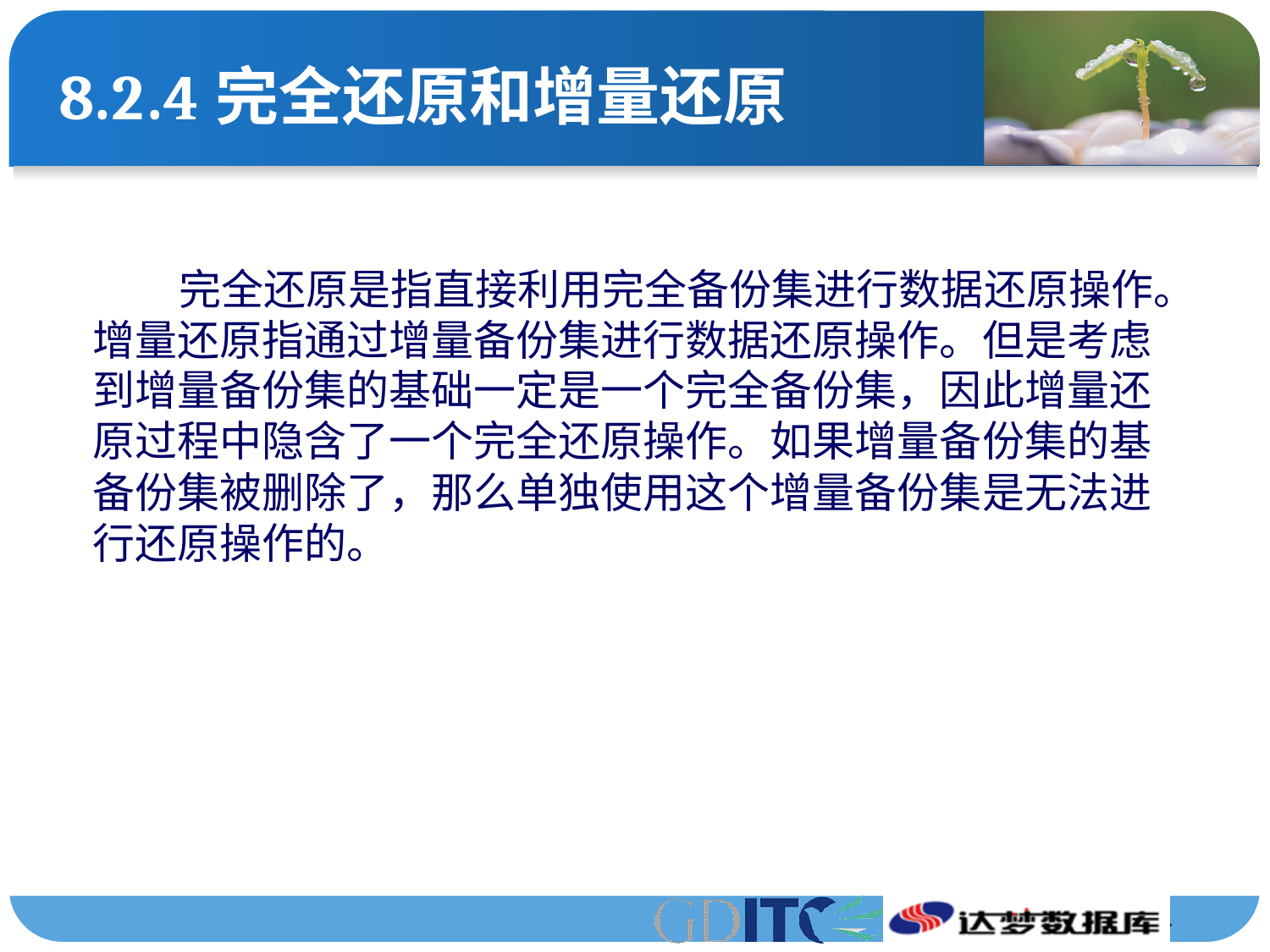

# 8.2.4完全还原和增量还原
        完全还原是指直接利用完全备份集进行数据还原操作。增量还原指通过增量备份集进行数据还原操作。但是考虑到增量备份集的基础一定是一个完全备份集，因此增量还原过程中隐含了一个完全还原操作。如果增量备份集的基备份集被删除了，那么单独使用这个增量备份集是无法进行还原操作的。